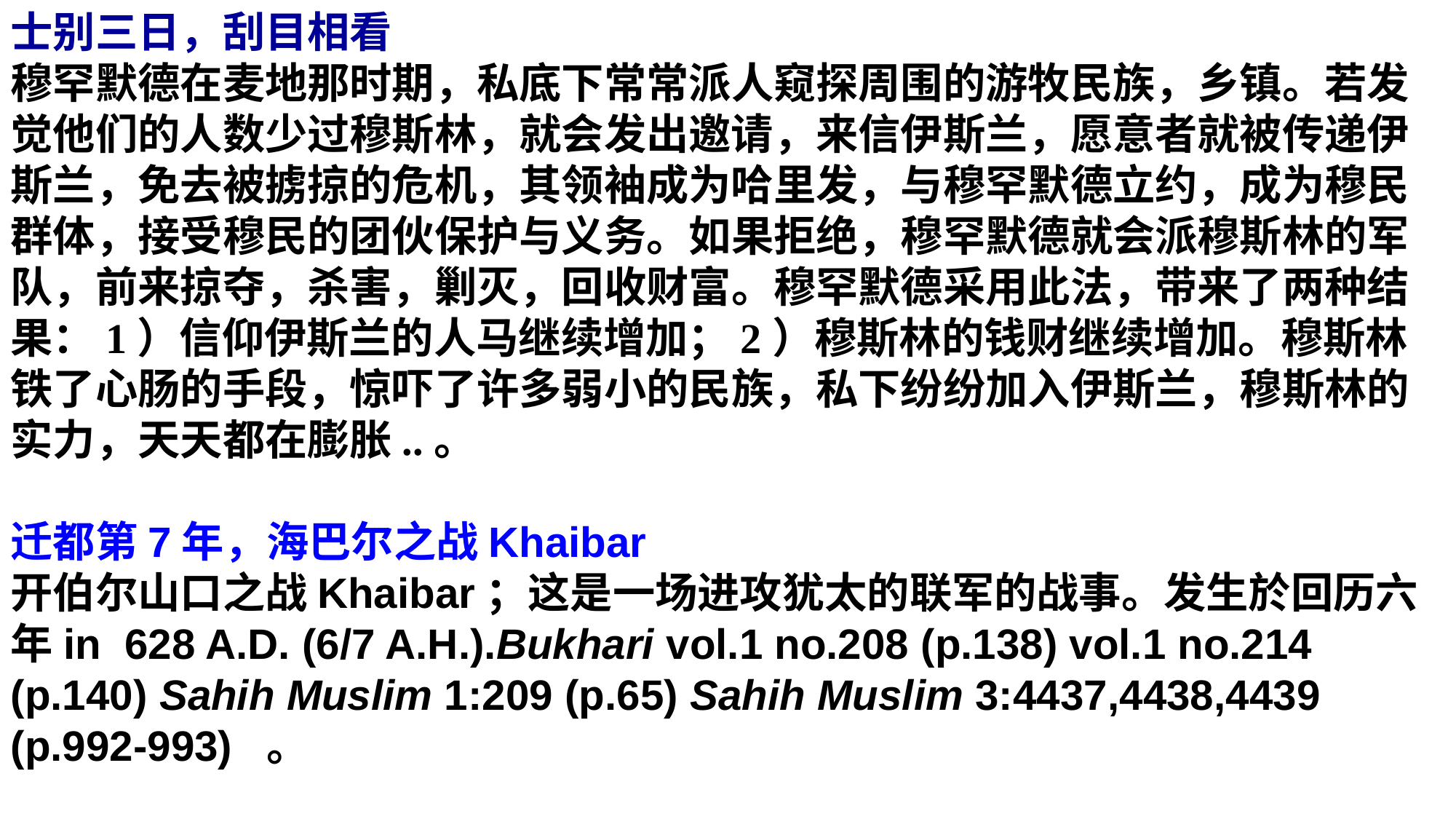

士别三日，刮目相看
穆罕默德在麦地那时期，私底下常常派人窥探周围的游牧民族，乡镇。若发觉他们的人数少过穆斯林，就会发出邀请，来信伊斯兰，愿意者就被传递伊斯兰，免去被掳掠的危机，其领袖成为哈里发，与穆罕默德立约，成为穆民群体，接受穆民的团伙保护与义务。如果拒绝，穆罕默德就会派穆斯林的军队，前来掠夺，杀害，剿灭，回收财富。穆罕默德采用此法，带来了两种结果：1）信仰伊斯兰的人马继续增加；2）穆斯林的钱财继续增加。穆斯林铁了心肠的手段，惊吓了许多弱小的民族，私下纷纷加入伊斯兰，穆斯林的实力，天天都在膨胀..。

迁都第7年，海巴尔之战Khaibar
开伯尔山口之战Khaibar；这是一场进攻犹太的联军的战事。发生於回历六年in  628 A.D. (6/7 A.H.).Bukhari vol.1 no.208 (p.138) vol.1 no.214 (p.140) Sahih Muslim 1:209 (p.65) Sahih Muslim 3:4437,4438,4439 (p.992-993)  。